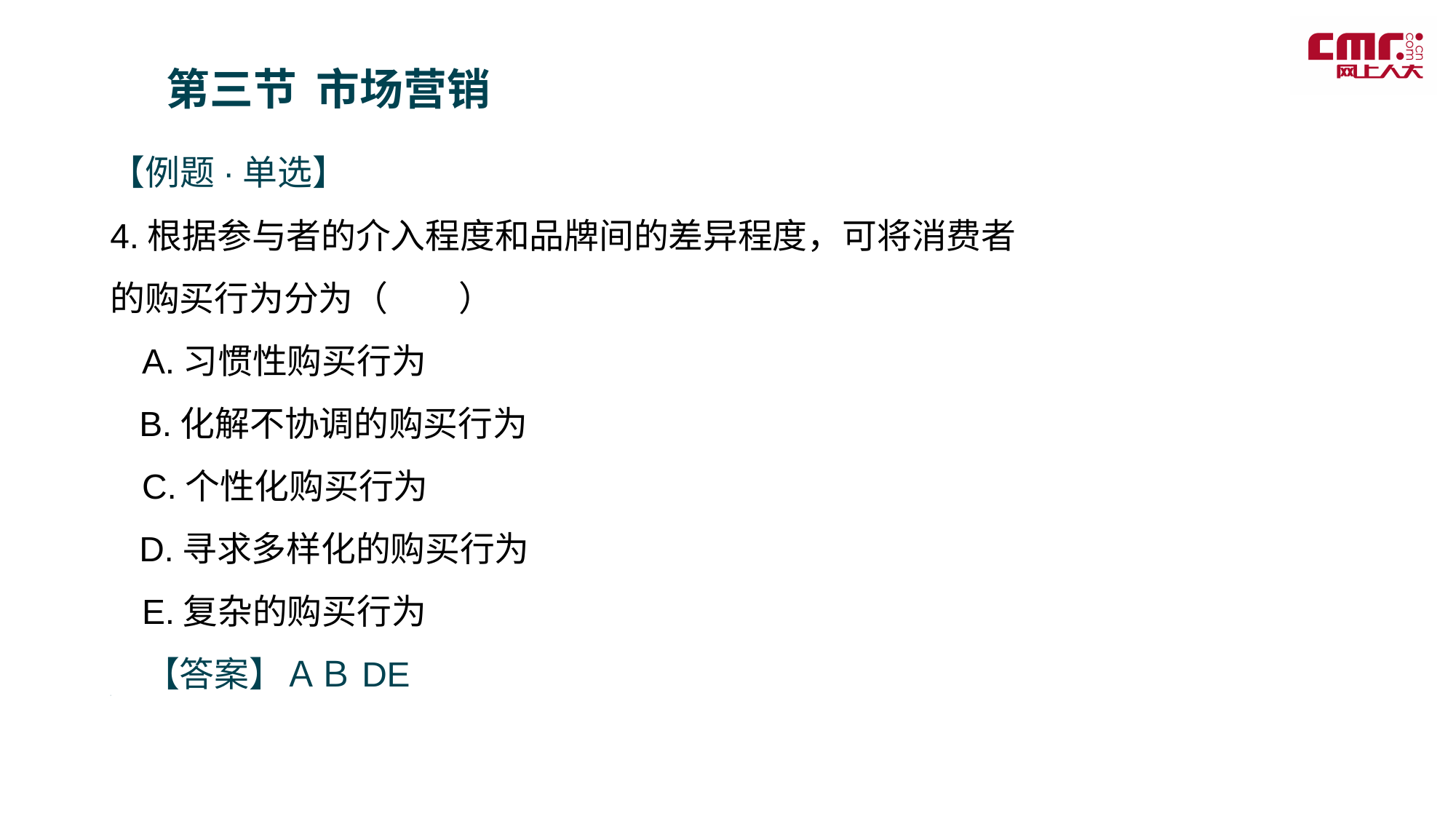

第三节  市场营销
【例题·单选】
4.根据参与者的介入程度和品牌间的差异程度，可将消费者的购买行为分为（         ）
   A.习惯性购买行为
   B.化解不协调的购买行为
   C.个性化购买行为
   D.寻求多样化的购买行为
   E.复杂的购买行为
　【答案】ＡＢDE
＝